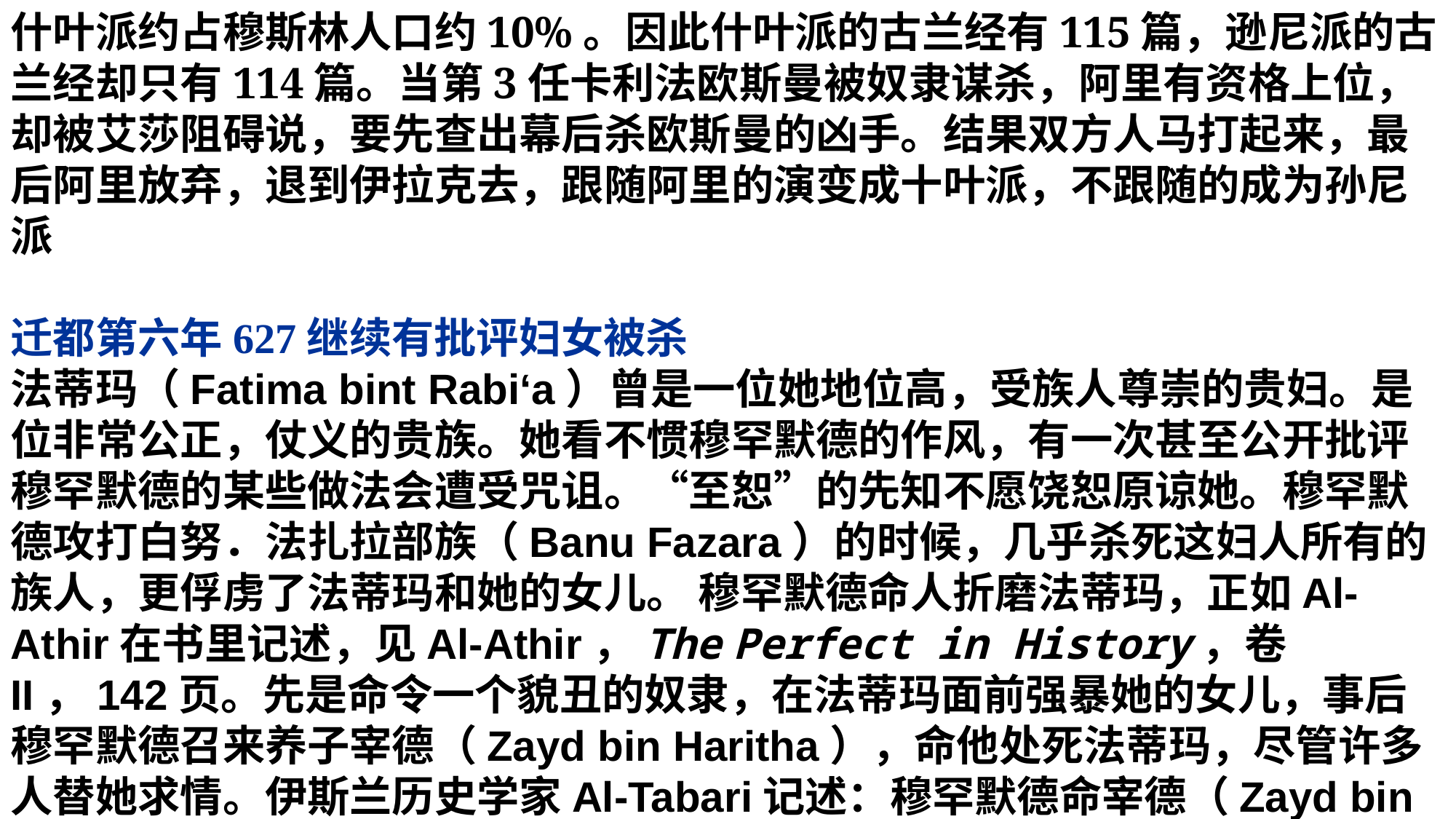

什叶派约占穆斯林人口约10%。因此什叶派的古兰经有115篇，逊尼派的古兰经却只有114篇。当第3任卡利法欧斯曼被奴隶谋杀，阿里有资格上位，却被艾莎阻碍说，要先查出幕后杀欧斯曼的凶手。结果双方人马打起来，最后阿里放弃，退到伊拉克去，跟随阿里的演变成十叶派，不跟随的成为孙尼派

迁都第六年627继续有批评妇女被杀
法蒂玛（Fatima bint Rabi‘a）曾是一位她地位高，受族人尊崇的贵妇。是位非常公正，仗义的贵族。她看不惯穆罕默德的作风，有一次甚至公开批评穆罕默德的某些做法会遭受咒诅。“至恕”的先知不愿饶恕原谅她。穆罕默德攻打白努．法扎拉部族（Banu Fazara）的时候，几乎杀死这妇人所有的族人，更俘虏了法蒂玛和她的女儿。 穆罕默德命人折磨法蒂玛，正如Al-Athir在书里记述，见Al-Athir，The Perfect in History，卷II，142页。先是命令一个貌丑的奴隶，在法蒂玛面前强暴她的女儿，事后穆罕默德召来养子宰德（Zayd bin Haritha），命他处死法蒂玛，尽管许多人替她求情。伊斯兰历史学家Al-Tabari记述：穆罕默德命宰德（Zayd bin Haritha）杀死法蒂玛。